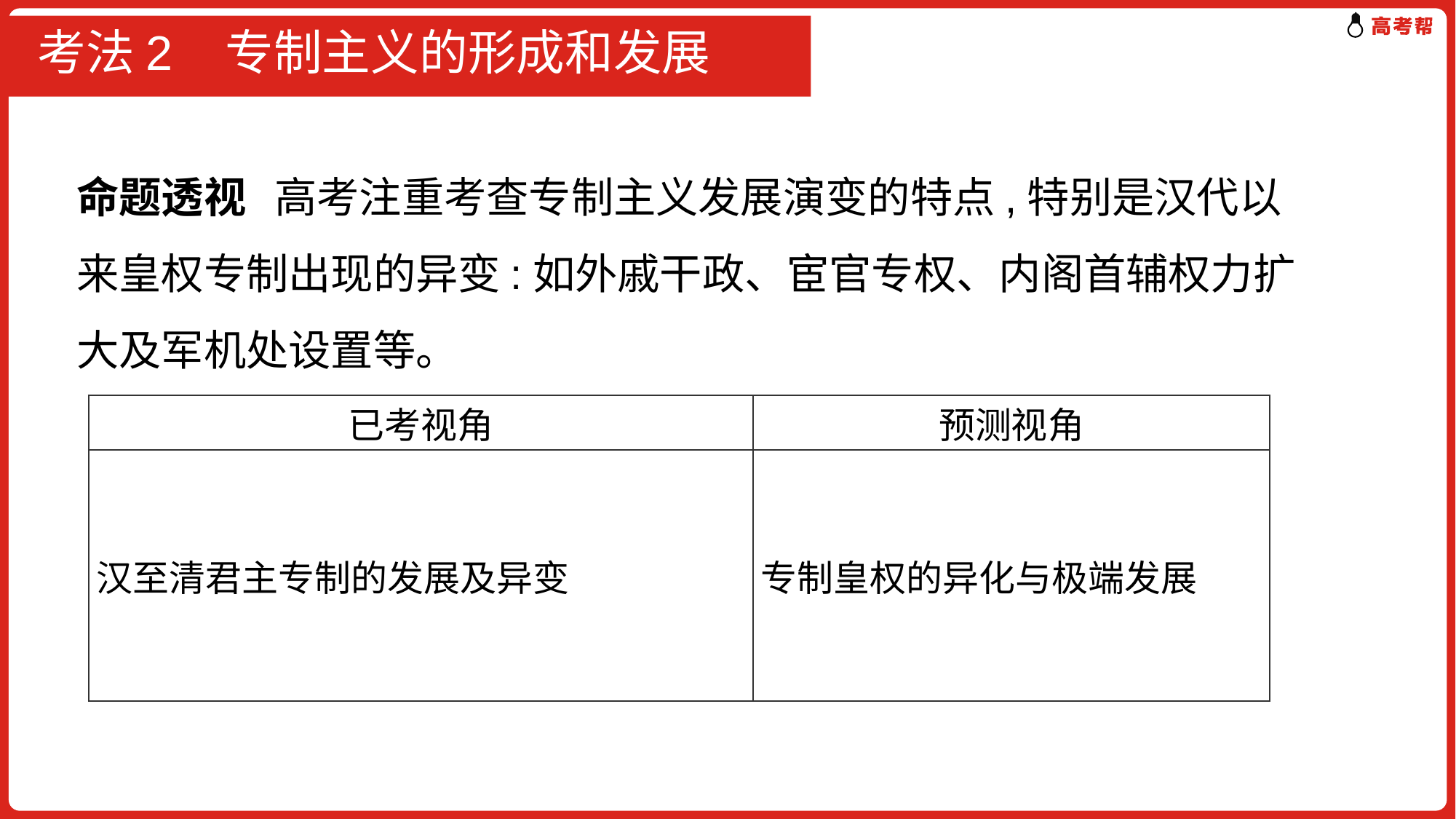

# 考法2   专制主义的形成和发展
命题透视   高考注重考查专制主义发展演变的特点,特别是汉代以来皇权专制出现的异变:如外戚干政、宦官专权、内阁首辅权力扩大及军机处设置等。
| 已考视角 | 预测视角 |
| --- | --- |
| 汉至清君主专制的发展及异变 | 专制皇权的异化与极端发展 |